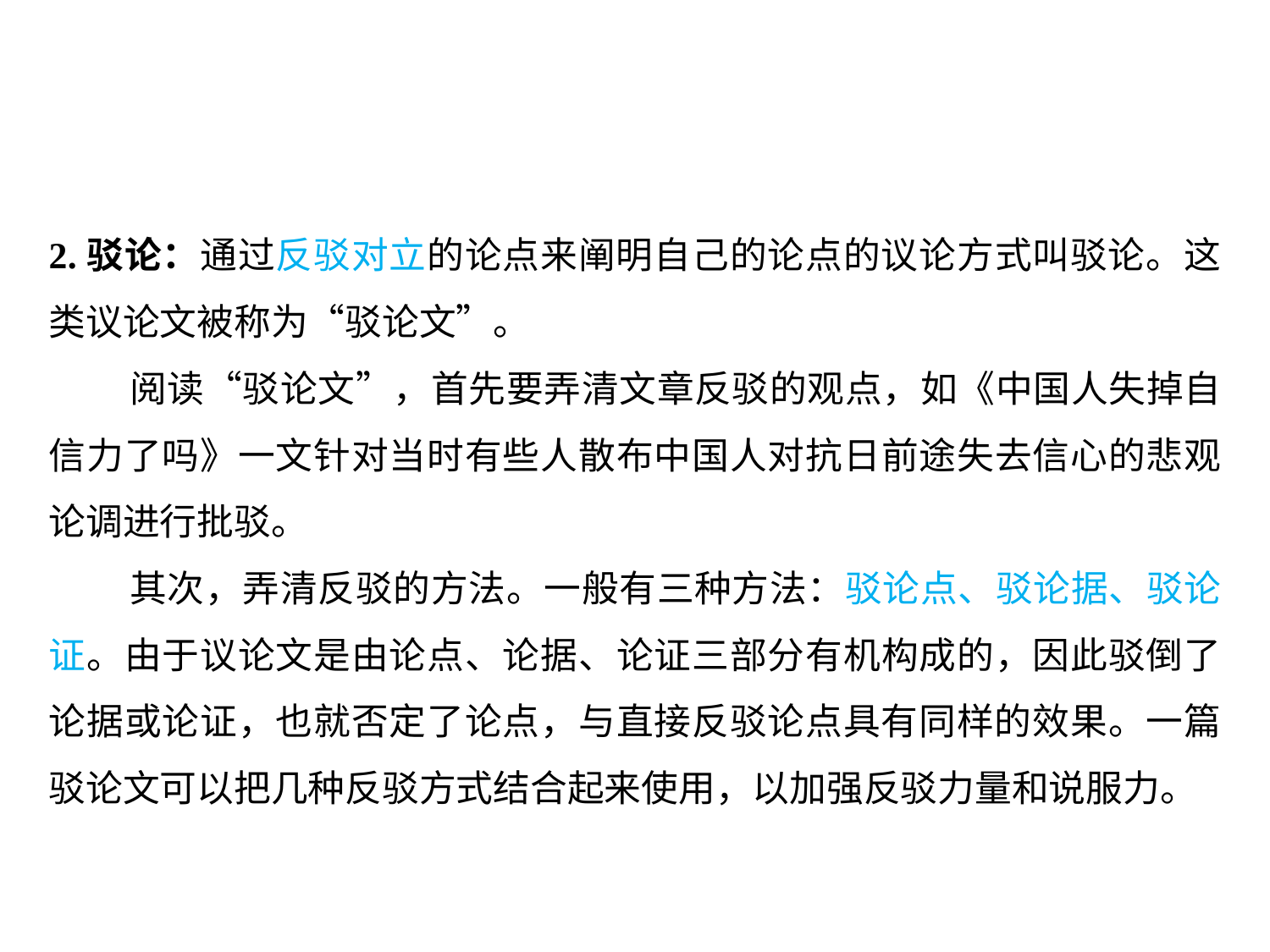

2.驳论：通过反驳对立的论点来阐明自己的论点的议论方式叫驳论。这类议论文被称为“驳论文”。
        阅读“驳论文”，首先要弄清文章反驳的观点，如《中国人失掉自信力了吗》一文针对当时有些人散布中国人对抗日前途失去信心的悲观论调进行批驳。
        其次，弄清反驳的方法。一般有三种方法：驳论点、驳论据、驳论证。由于议论文是由论点、论据、论证三部分有机构成的，因此驳倒了论据或论证，也就否定了论点，与直接反驳论点具有同样的效果。一篇驳论文可以把几种反驳方式结合起来使用，以加强反驳力量和说服力。